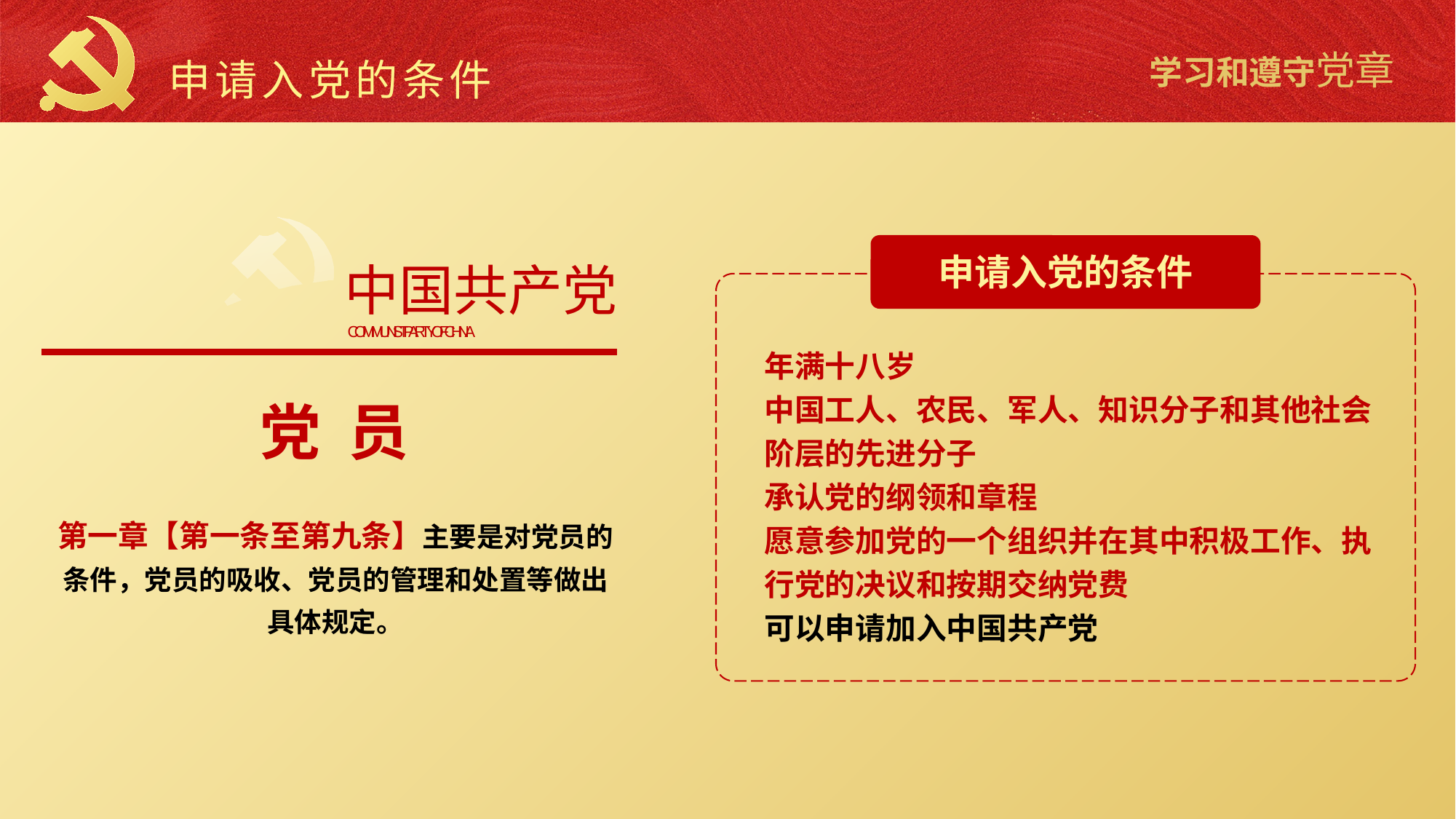

申请入党的条件

中国共产党
COMMUNIST PARTY OF CHINA

申请入党的条件

年满十八岁
中国工人、农民、军人、知识分子和其他社会阶层的先进分子
承认党的纲领和章程
愿意参加党的一个组织并在其中积极工作、执行党的决议和按期交纳党费
可以申请加入中国共产党
党  员
第一章【第一条至第九条】主要是对党员的条件，党员的吸收、党员的管理和处置等做出具体规定。